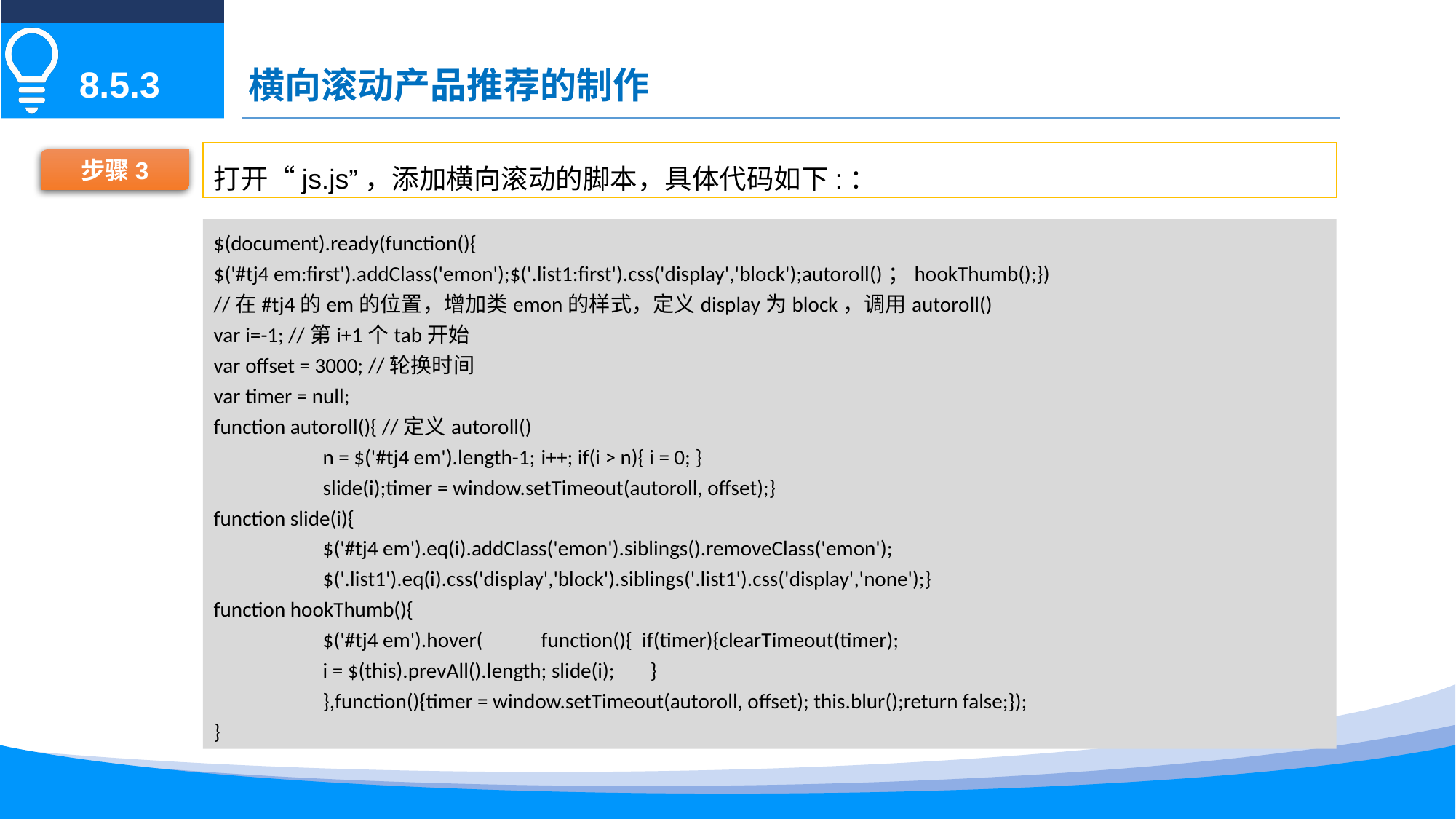

横向滚动产品推荐的制作
8.5.3
打开“js.js”，添加横向滚动的脚本，具体代码如下:：
步骤3
$(document).ready(function(){
$('#tj4 em:first').addClass('emon');$('.list1:first').css('display','block');autoroll()；hookThumb();})
//在#tj4的em的位置，增加类emon的样式，定义display为block，调用autoroll()
var i=-1; //第i+1个tab开始
var offset = 3000; //轮换时间
var timer = null;
function autoroll(){ //定义autoroll()
	n = $('#tj4 em').length-1;	i++; if(i > n){ i = 0; }
	slide(i);timer = window.setTimeout(autoroll, offset);}
function slide(i){
	$('#tj4 em').eq(i).addClass('emon').siblings().removeClass('emon');
	$('.list1').eq(i).css('display','block').siblings('.list1').css('display','none');}
function hookThumb(){
	$('#tj4 em').hover(	function(){  if(timer){clearTimeout(timer);
	i = $(this).prevAll().length; slide(i); 	}
	},function(){timer = window.setTimeout(autoroll, offset); this.blur();return false;});
}